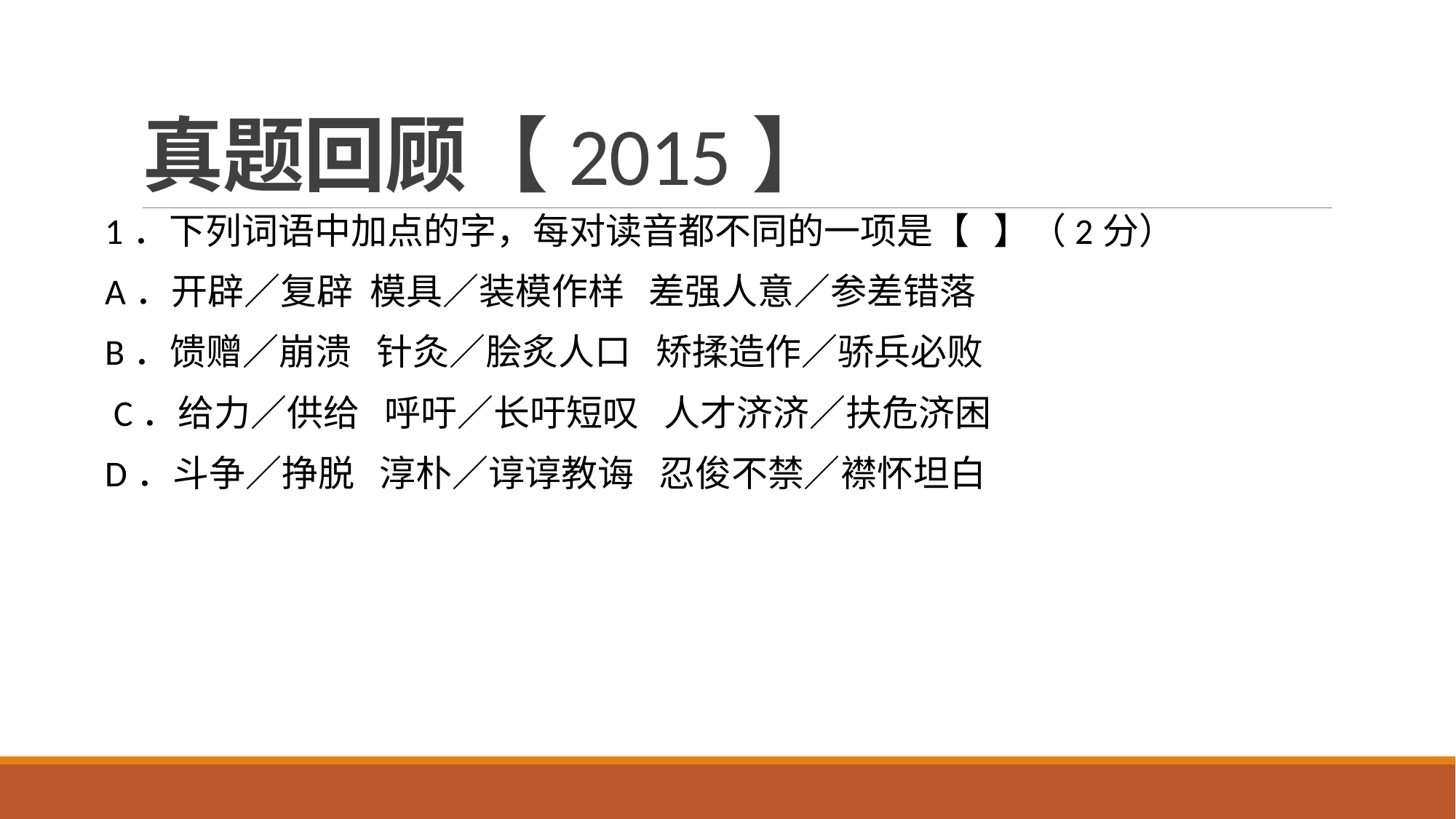

# 真题回顾【2015】
1．下列词语中加点的字，每对读音都不同的一项是【   】（2分）
A．开辟／复辟  模具／装模作样   差强人意／参差错落
B．馈赠／崩溃   针灸／脍炙人口   矫揉造作／骄兵必败
 C．给力／供给   呼吁／长吁短叹   人才济济／扶危济困
D．斗争／挣脱   淳朴／谆谆教诲   忍俊不禁／襟怀坦白